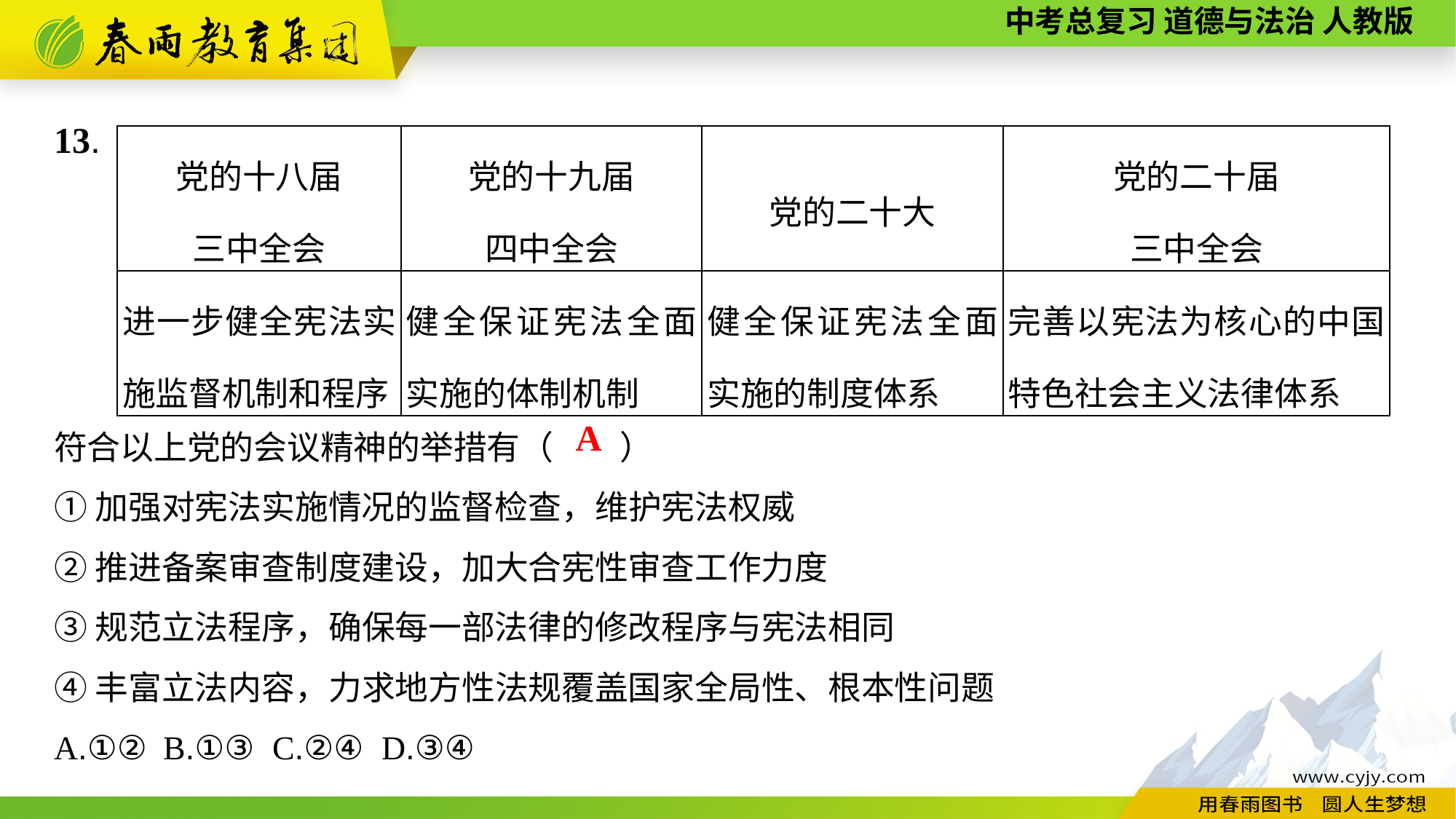

13.
| 党的十八届 三中全会 | 党的十九届 四中全会 | 党的二十大 | 党的二十届 三中全会 |
| --- | --- | --- | --- |
| 进一步健全宪法实施监督机制和程序 | 健全保证宪法全面实施的体制机制 | 健全保证宪法全面实施的制度体系 | 完善以宪法为核心的中国特色社会主义法律体系 |
符合以上党的会议精神的举措有（　　）
①加强对宪法实施情况的监督检查，维护宪法权威
②推进备案审查制度建设，加大合宪性审查工作力度
③规范立法程序，确保每一部法律的修改程序与宪法相同
④丰富立法内容，力求地方性法规覆盖国家全局性、根本性问题
A.①②	B.①③	C.②④	D.③④
A